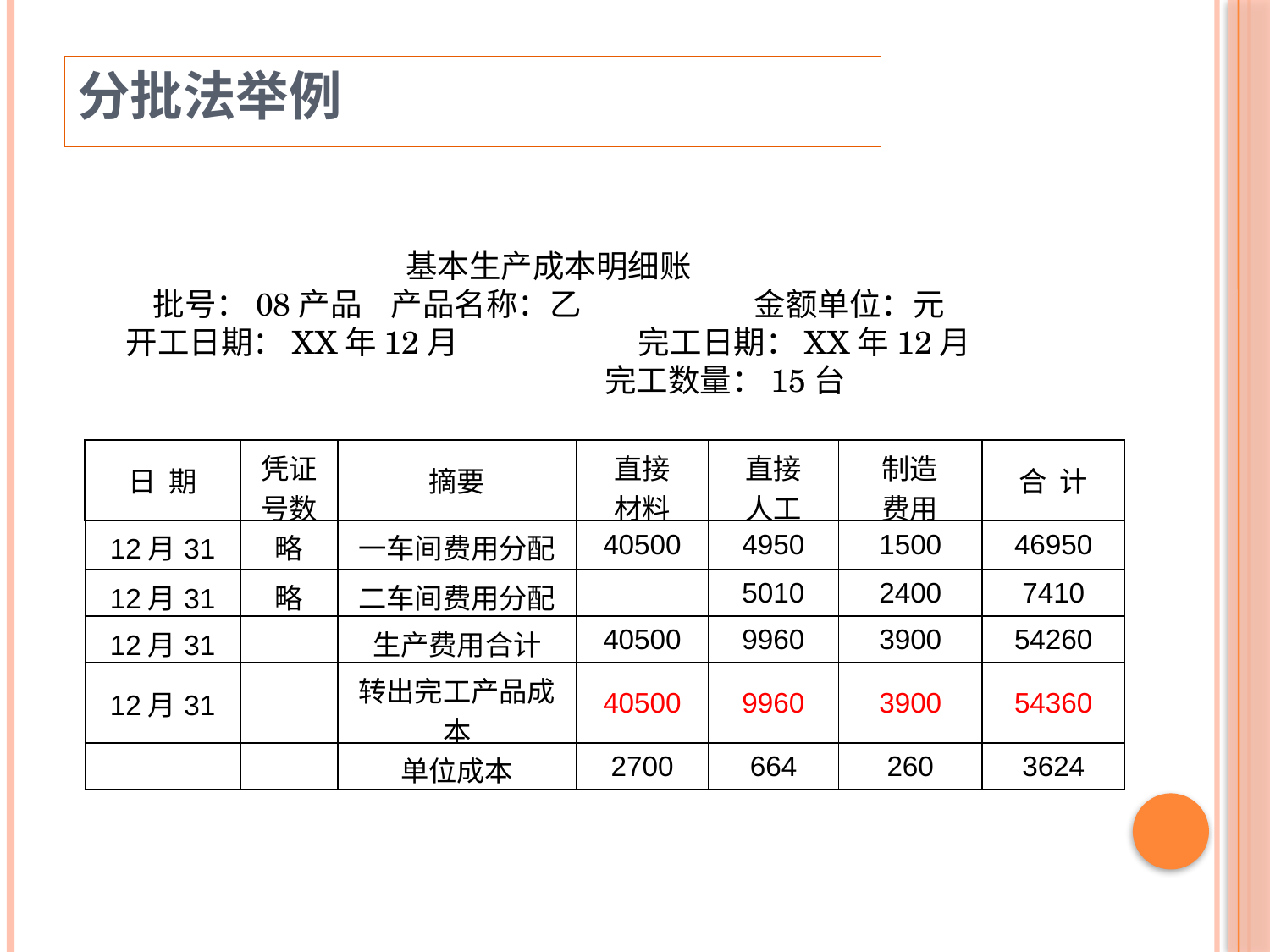

分批法举例
基本生产成本明细账
批号：08产品    产品名称：乙                        金额单位：元
开工日期：XX年12月                         完工日期：XX年12月
                                                完工数量：15台
| 日 期 | 凭证 号数 | 摘要 | 直接 材料 | 直接 人工 | 制造 费用 | 合 计 |
| --- | --- | --- | --- | --- | --- | --- |
| 12月31 | 略 | 一车间费用分配 | 40500 | 4950 | 1500 | 46950 |
| 12月31 | 略 | 二车间费用分配 |  | 5010 | 2400 | 7410 |
| 12月31 |  | 生产费用合计 | 40500 | 9960 | 3900 | 54260 |
| 12月31 |  | 转出完工产品成本 | 40500 | 9960 | 3900 | 54360 |
|  |  | 单位成本 | 2700 | 664 | 260 | 3624 |